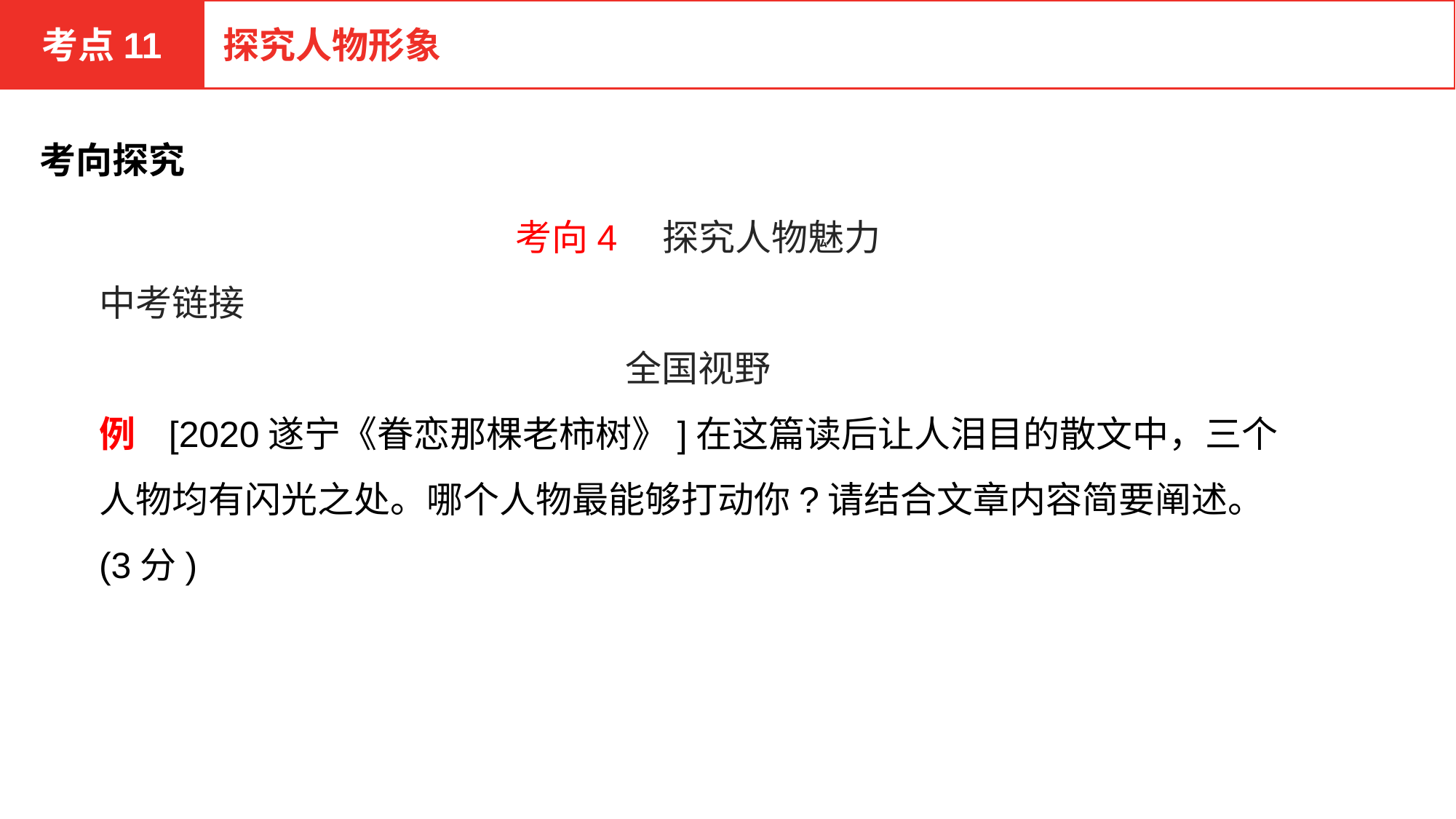

考点11
探究人物形象
考向探究
考向4　探究人物魅力
中考链接
全国视野
例   [2020遂宁《眷恋那棵老柿树》]在这篇读后让人泪目的散文中，三个人物均有闪光之处。哪个人物最能够打动你?请结合文章内容简要阐述。(3分)